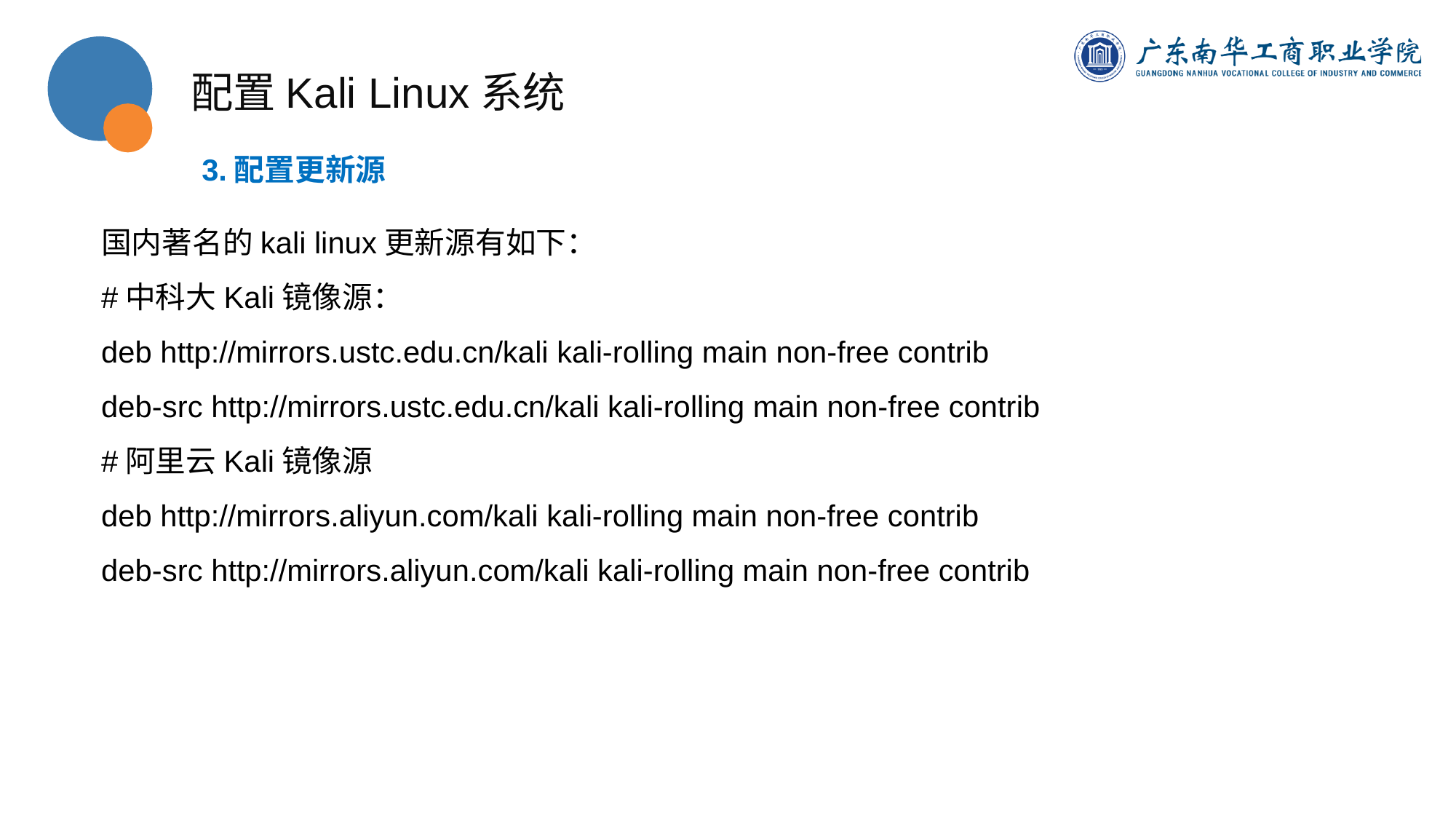

配置Kali Linux系统

3.配置更新源
国内著名的kali linux更新源有如下：
#中科大Kali镜像源：
deb http://mirrors.ustc.edu.cn/kali kali-rolling main non-free contrib
deb-src http://mirrors.ustc.edu.cn/kali kali-rolling main non-free contrib
#阿里云Kali镜像源
deb http://mirrors.aliyun.com/kali kali-rolling main non-free contrib
deb-src http://mirrors.aliyun.com/kali kali-rolling main non-free contrib